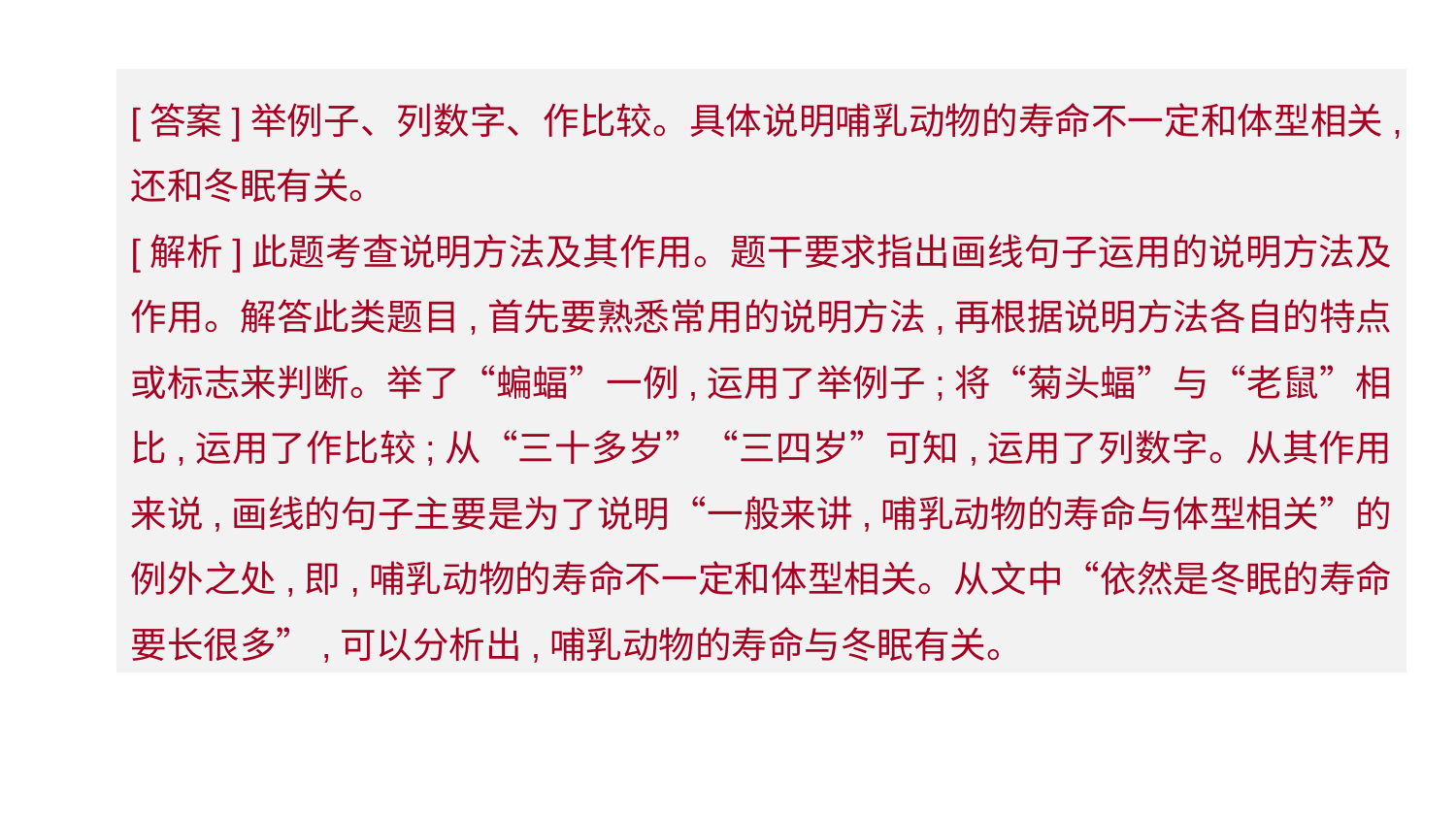

[答案]举例子、列数字、作比较。具体说明哺乳动物的寿命不一定和体型相关,还和冬眠有关。
[解析]此题考查说明方法及其作用。题干要求指出画线句子运用的说明方法及作用。解答此类题目,首先要熟悉常用的说明方法,再根据说明方法各自的特点或标志来判断。举了“蝙蝠”一例,运用了举例子;将“菊头蝠”与“老鼠”相比,运用了作比较;从“三十多岁”“三四岁”可知,运用了列数字。从其作用来说,画线的句子主要是为了说明“一般来讲,哺乳动物的寿命与体型相关”的例外之处,即,哺乳动物的寿命不一定和体型相关。从文中“依然是冬眠的寿命要长很多”,可以分析出,哺乳动物的寿命与冬眠有关。